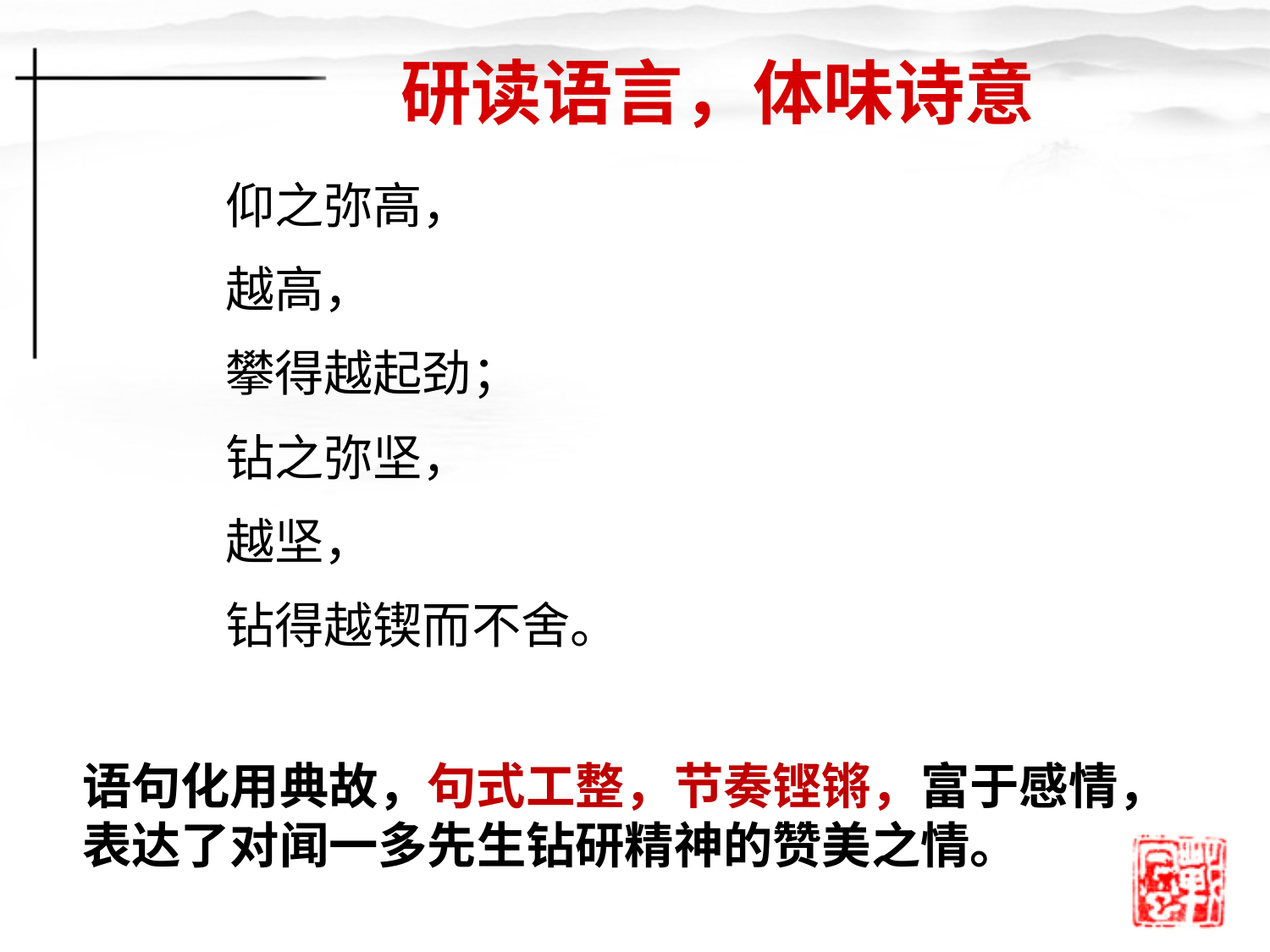

研读语言，体味诗意
仰之弥高，
越高，
攀得越起劲；
钻之弥坚，
越坚，
钻得越锲而不舍。
语句化用典故，句式工整，节奏铿锵，富于感情，表达了对闻一多先生钻研精神的赞美之情。